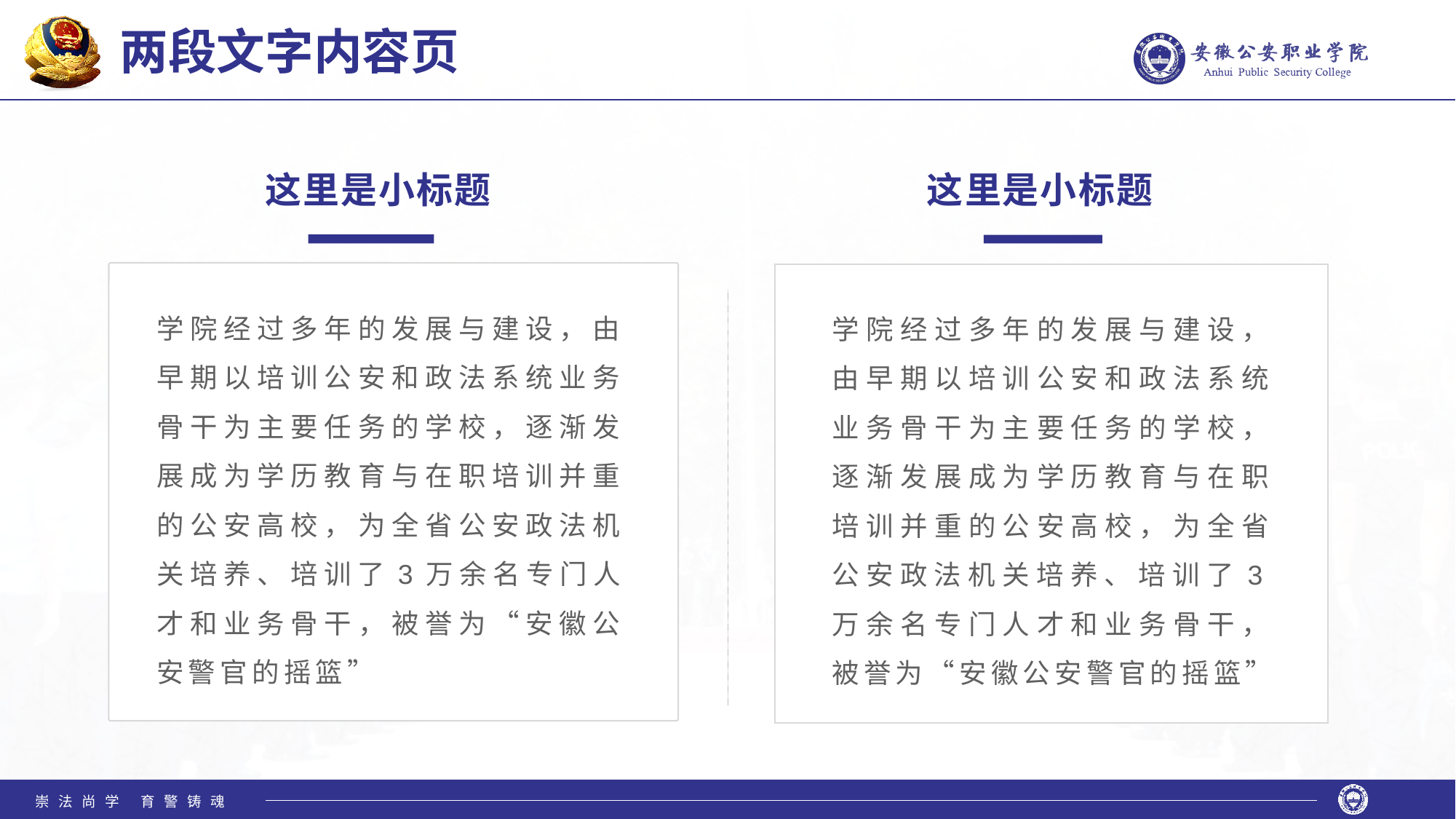

两段文字内容页
这里是小标题
这里是小标题

学院经过多年的发展与建设，由早期以培训公安和政法系统业务骨干为主要任务的学校，逐渐发展成为学历教育与在职培训并重的公安高校，为全省公安政法机关培养、培训了3万余名专门人才和业务骨干，被誉为“安徽公安警官的摇篮”
学院经过多年的发展与建设，由早期以培训公安和政法系统业务骨干为主要任务的学校，逐渐发展成为学历教育与在职培训并重的公安高校，为全省公安政法机关培养、培训了3万余名专门人才和业务骨干，被誉为“安徽公安警官的摇篮”